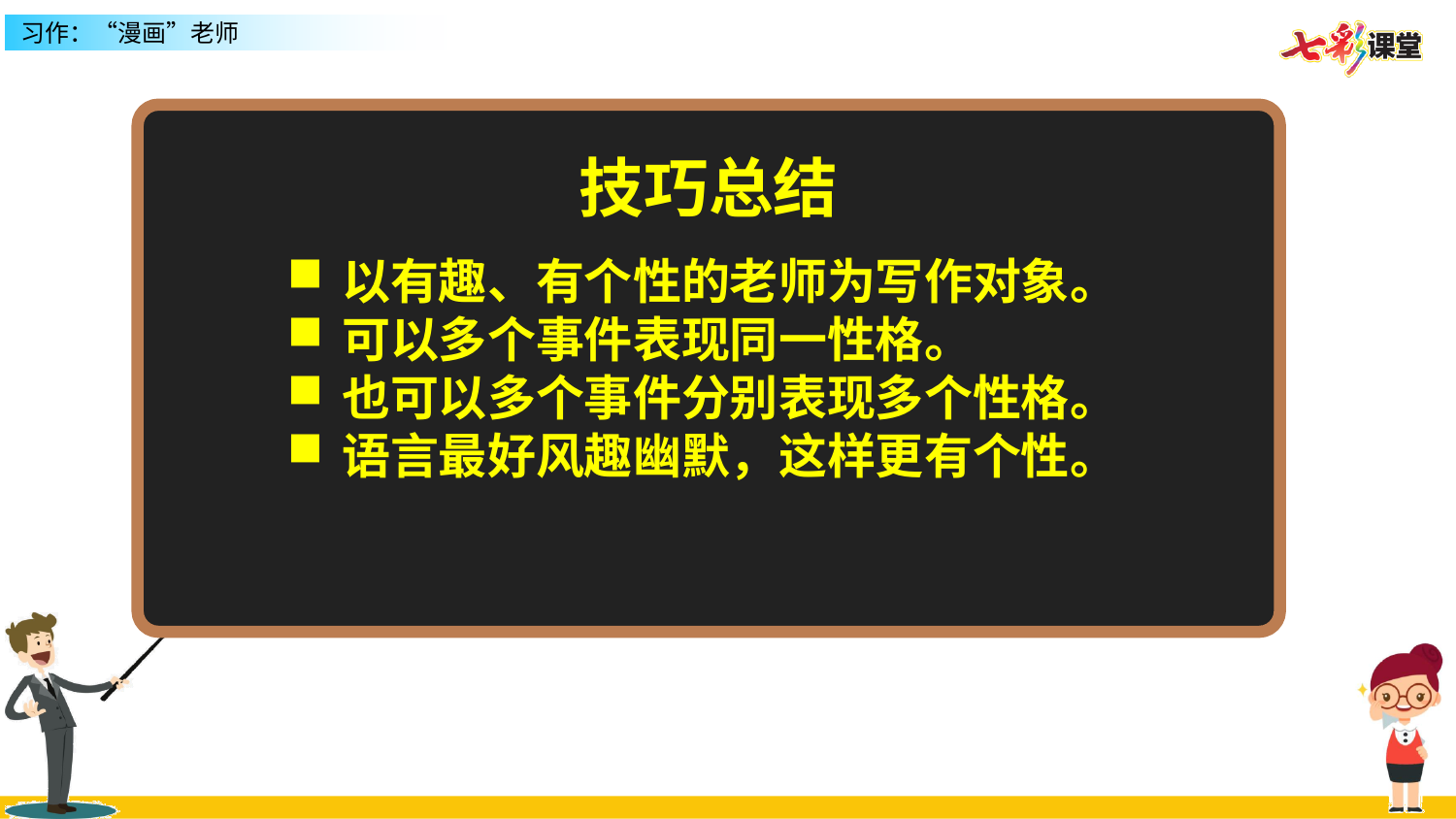

技巧总结
以有趣、有个性的老师为写作对象。
可以多个事件表现同一性格。
也可以多个事件分别表现多个性格。
语言最好风趣幽默，这样更有个性。